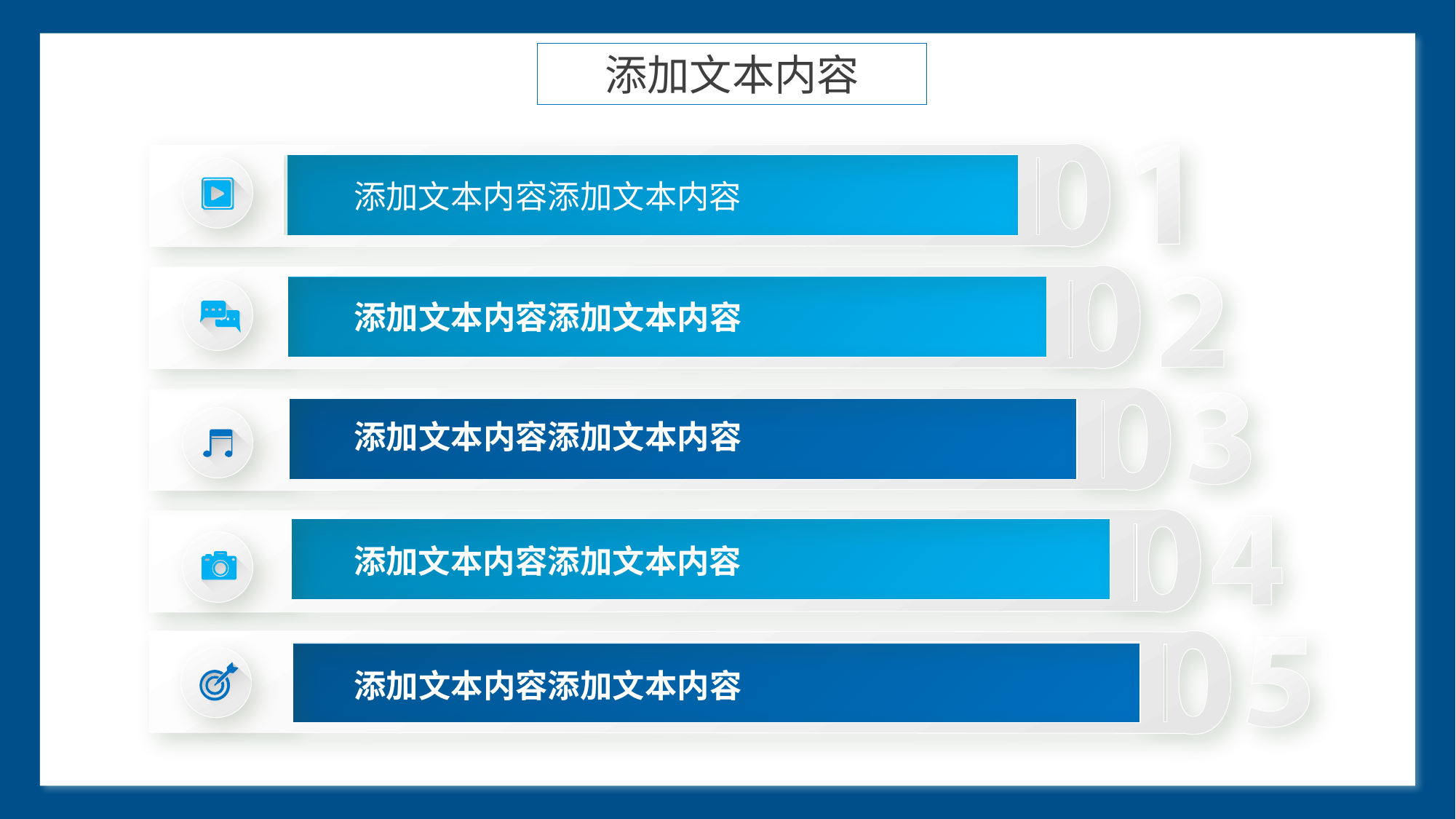

添加文本内容
#

添加文本内容添加文本内容

添加文本内容添加文本内容

添加文本内容添加文本内容

添加文本内容添加文本内容

添加文本内容添加文本内容